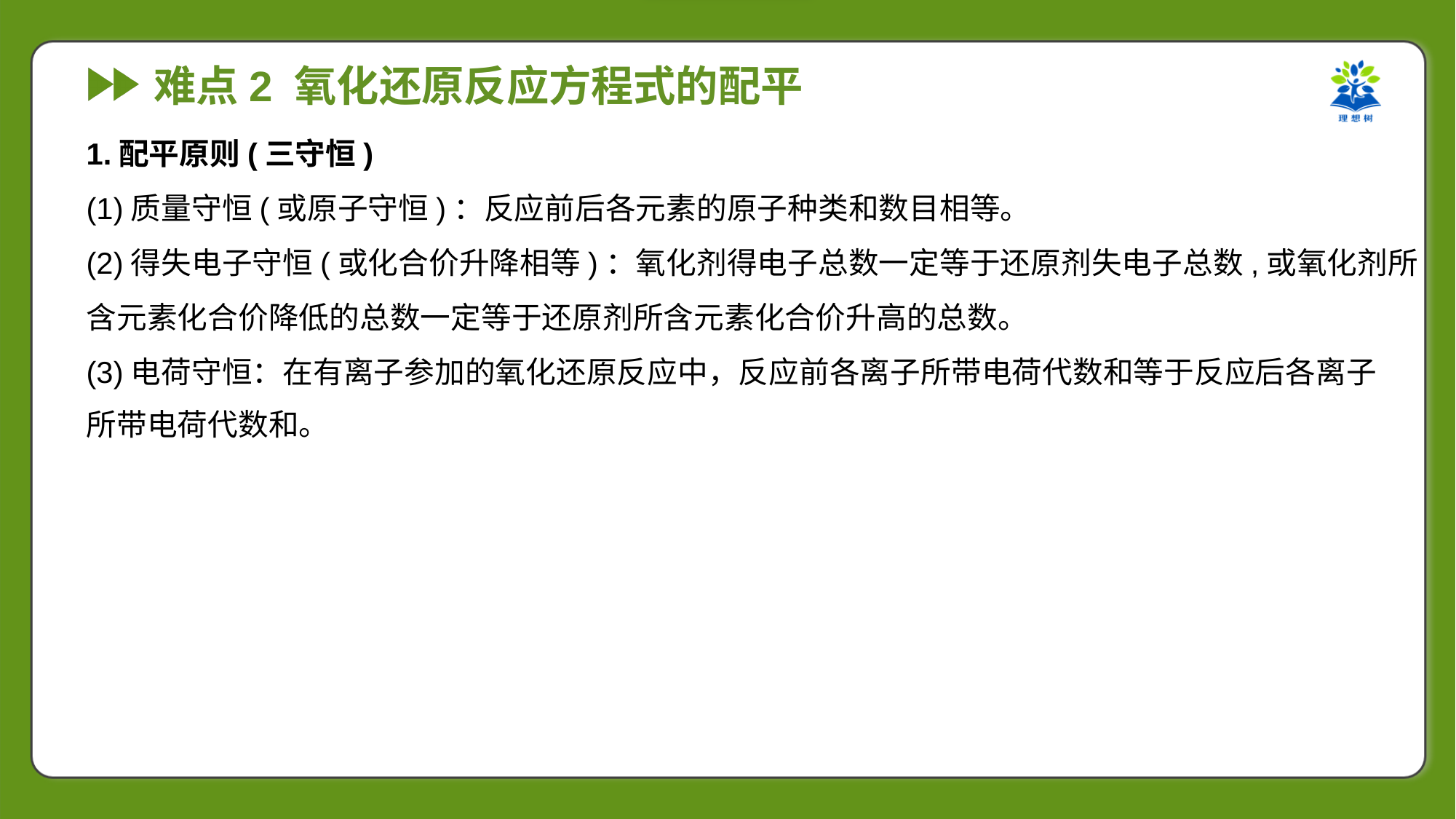

1.配平原则(三守恒)
(1)质量守恒(或原子守恒)：反应前后各元素的原子种类和数目相等。
(2)得失电子守恒(或化合价升降相等)：氧化剂得电子总数一定等于还原剂失电子总数,或氧化剂所
含元素化合价降低的总数一定等于还原剂所含元素化合价升高的总数。
(3)电荷守恒：在有离子参加的氧化还原反应中，反应前各离子所带电荷代数和等于反应后各离子
所带电荷代数和。